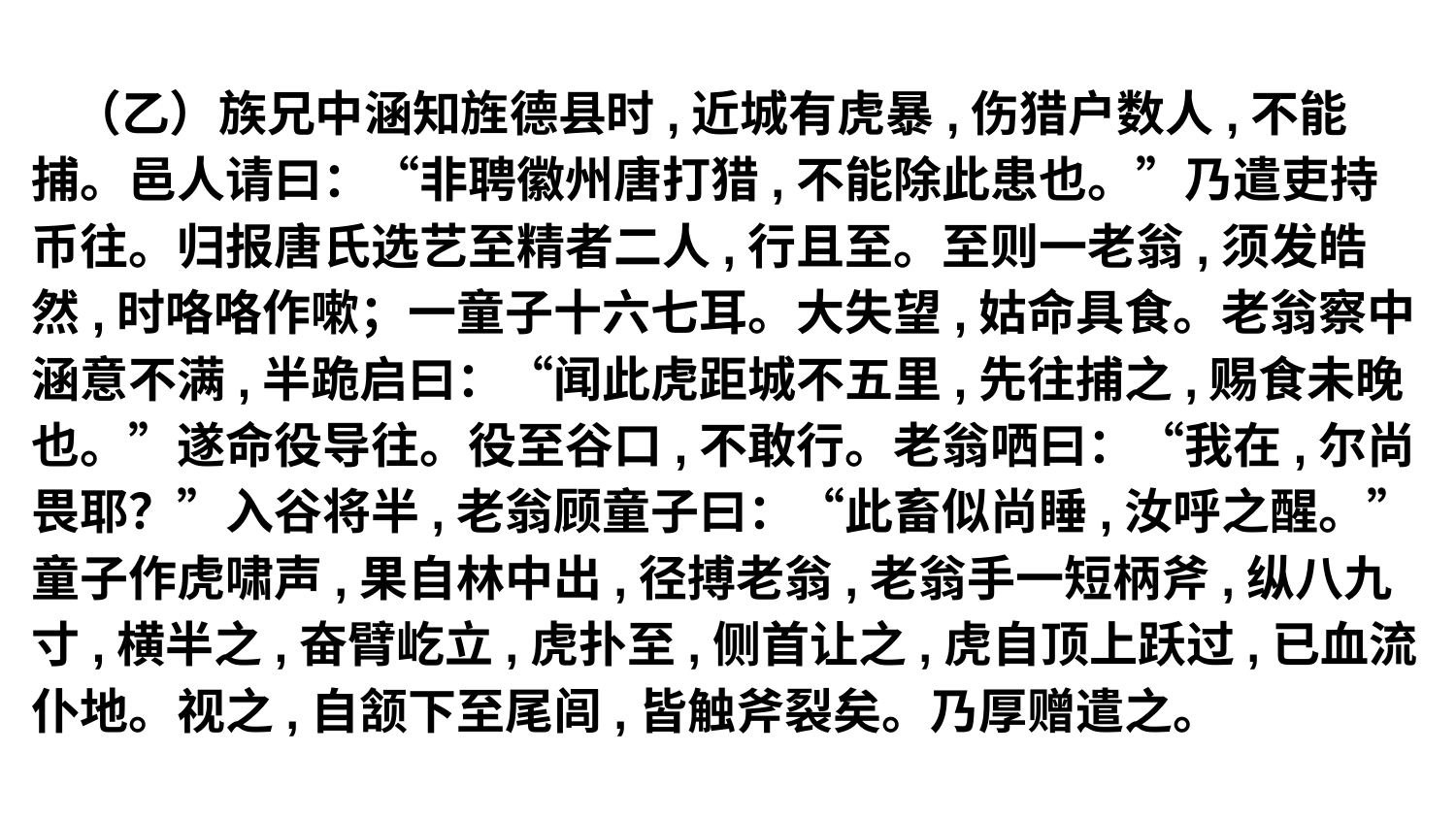

（乙）族兄中涵知旌德县时,近城有虎暴,伤猎户数人,不能捕。邑人请曰：“非聘徽州唐打猎,不能除此患也。”乃遣吏持币往。归报唐氏选艺至精者二人,行且至。至则一老翁,须发皓然,时咯咯作嗽；一童子十六七耳。大失望,姑命具食。老翁察中涵意不满,半跪启曰：“闻此虎距城不五里,先往捕之,赐食未晚也。”遂命役导往。役至谷口,不敢行。老翁哂曰：“我在,尔尚畏耶？”入谷将半,老翁顾童子曰：“此畜似尚睡,汝呼之醒。”童子作虎啸声,果自林中出,径搏老翁,老翁手一短柄斧,纵八九寸,横半之,奋臂屹立,虎扑至,侧首让之,虎自顶上跃过,已血流仆地。视之,自颔下至尾闾,皆触斧裂矣。乃厚赠遣之。